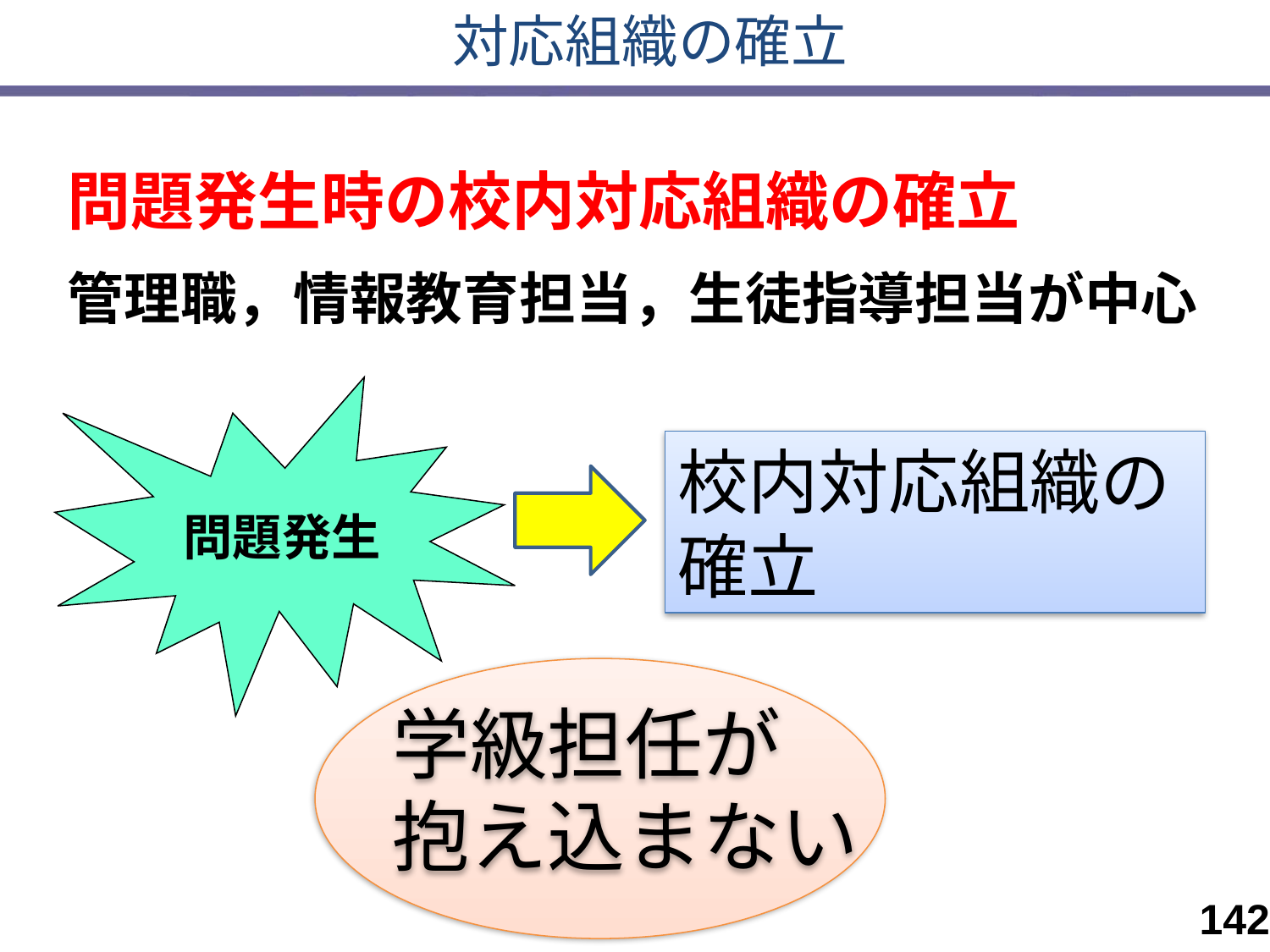

対応組織の確立
問題発生時の校内対応組織の確立
管理職，情報教育担当，生徒指導担当が中心
問題発生
校内対応組織の確立

学級担任が
抱え込まない
142